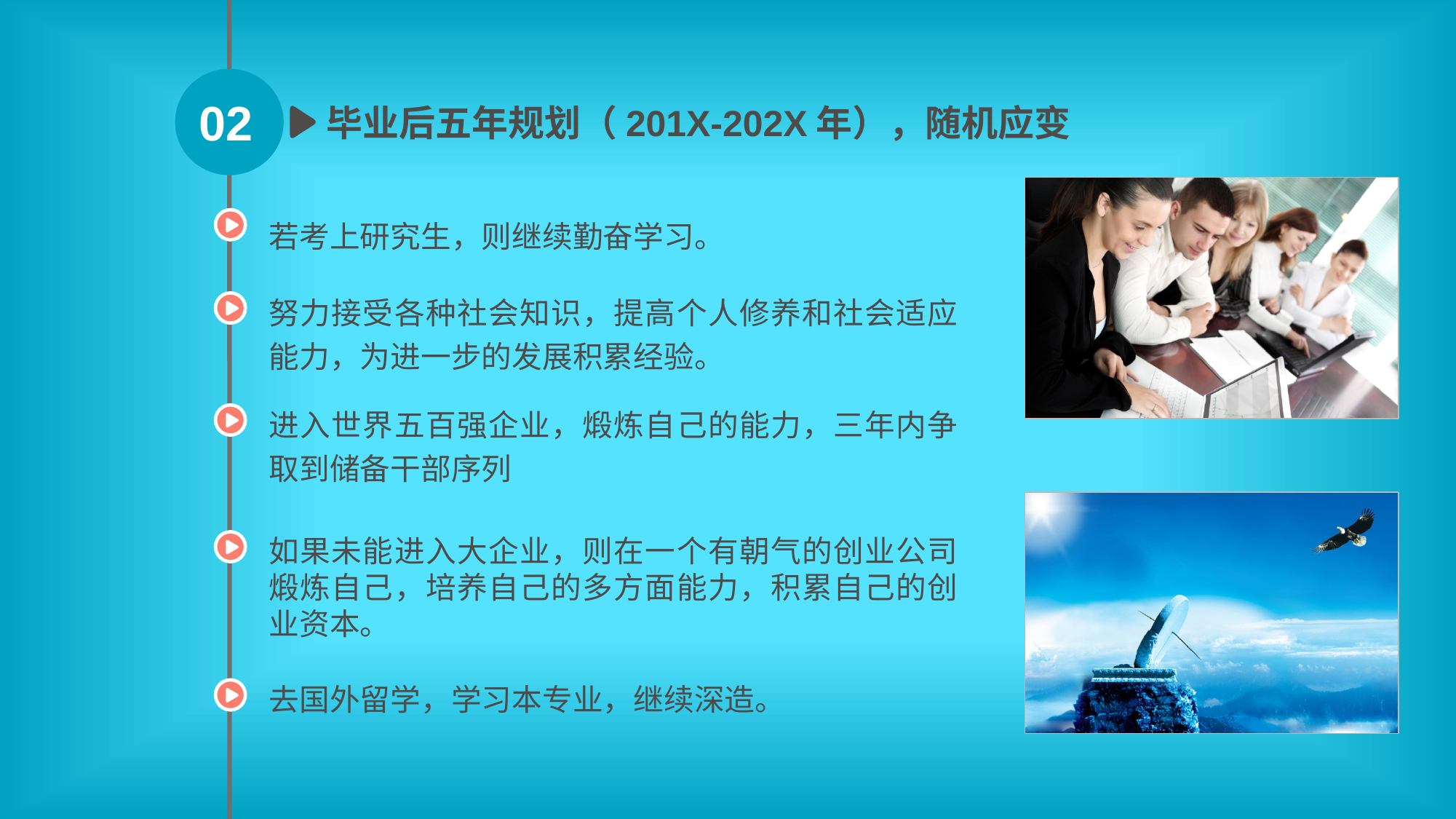

02
毕业后五年规划（201X-202X年），随机应变

若考上研究生，则继续勤奋学习。

努力接受各种社会知识，提高个人修养和社会适应能力，为进一步的发展积累经验。

进入世界五百强企业，煅炼自己的能力，三年内争取到储备干部序列

如果未能进入大企业，则在一个有朝气的创业公司煅炼自己，培养自己的多方面能力，积累自己的创业资本。

去国外留学，学习本专业，继续深造。